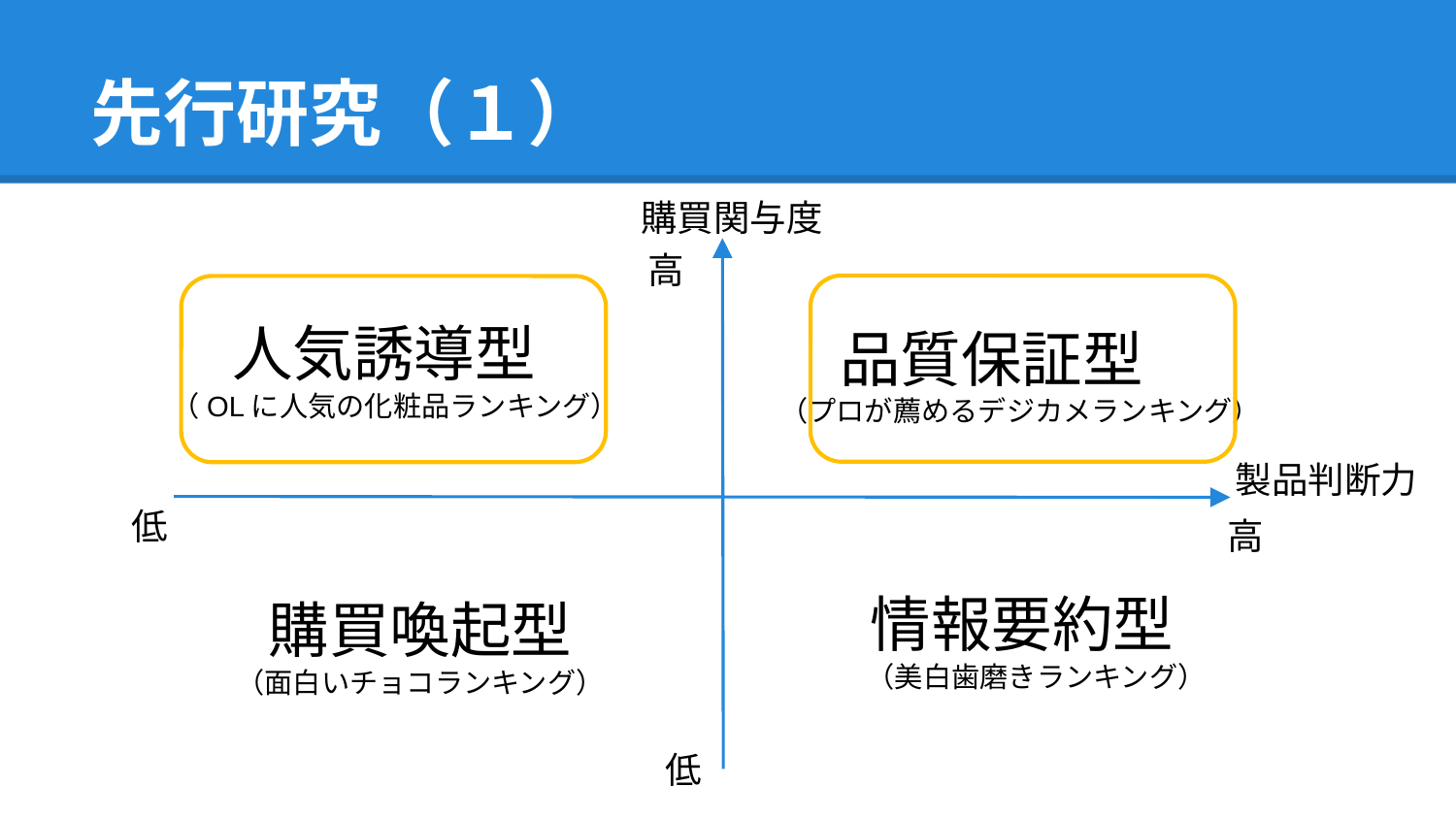

#
先行研究（１）
購買関与度

高
　人気誘導型
（OLに人気の化粧品ランキング）
　品質保証型
（プロが薦めるデジカメランキング）

製品判断力
低
高
　情報要約型
　　（美白歯磨きランキング）

　購買喚起型
　（面白いチョコランキング）

低